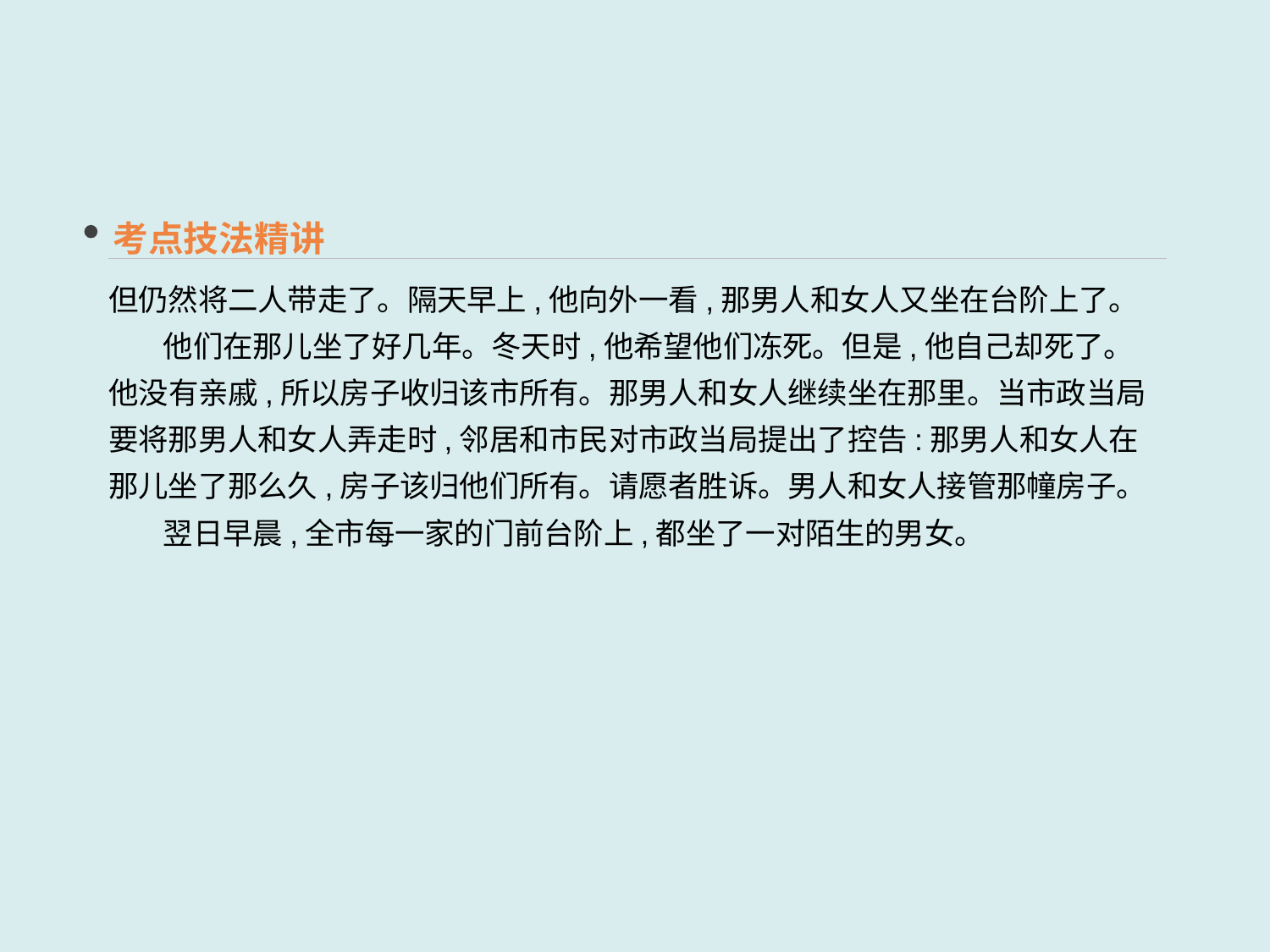

考点技法精讲

但仍然将二人带走了。隔天早上,他向外一看,那男人和女人又坐在台阶上了。
       他们在那儿坐了好几年。冬天时,他希望他们冻死。但是,他自己却死了。他没有亲戚,所以房子收归该市所有。那男人和女人继续坐在那里。当市政当局要将那男人和女人弄走时,邻居和市民对市政当局提出了控告:那男人和女人在那儿坐了那么久,房子该归他们所有。请愿者胜诉。男人和女人接管那幢房子。
       翌日早晨,全市每一家的门前台阶上,都坐了一对陌生的男女。